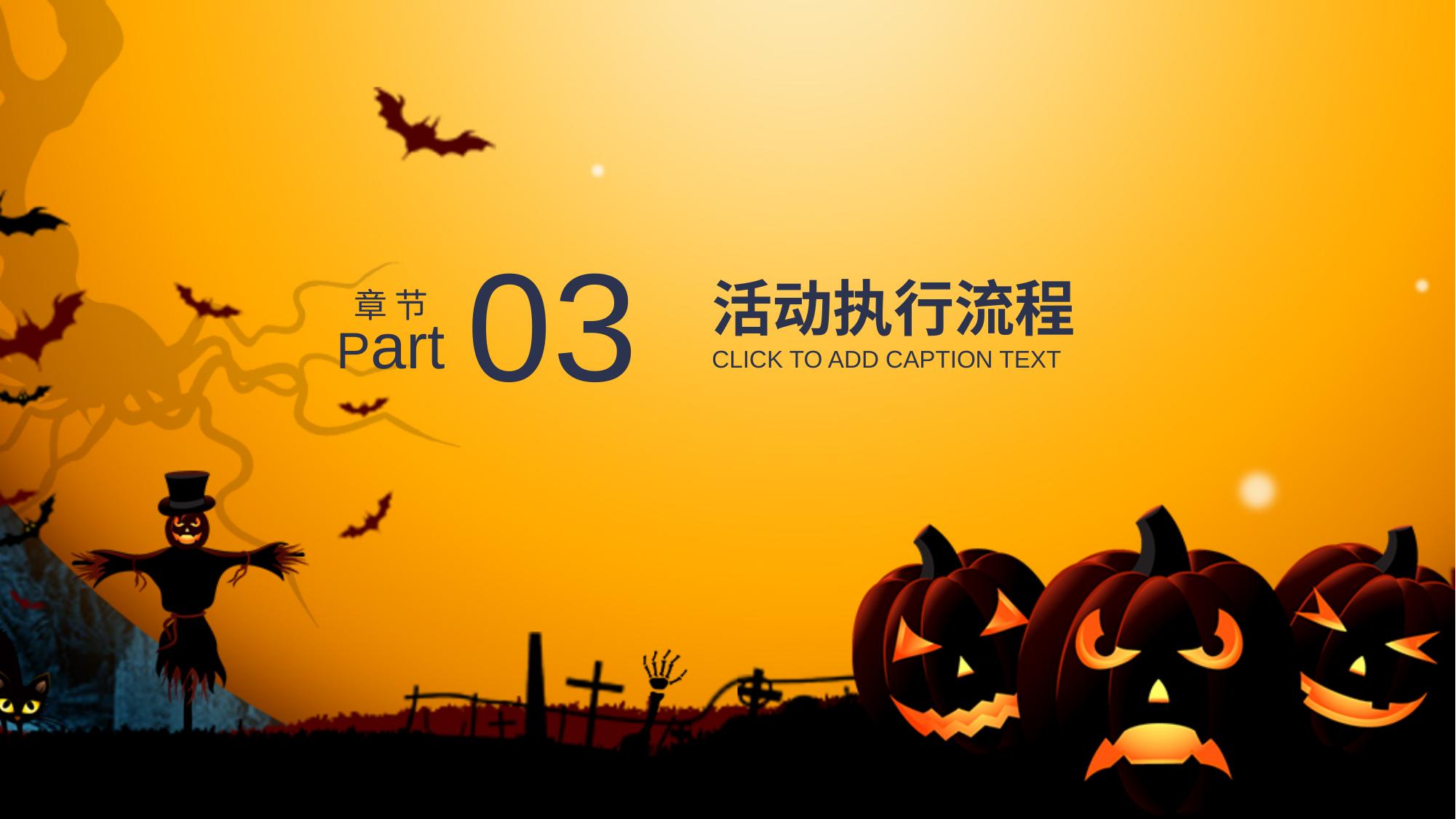

03
活动执行流程
章 节
Part
CLICK TO ADD CAPTION TEXT